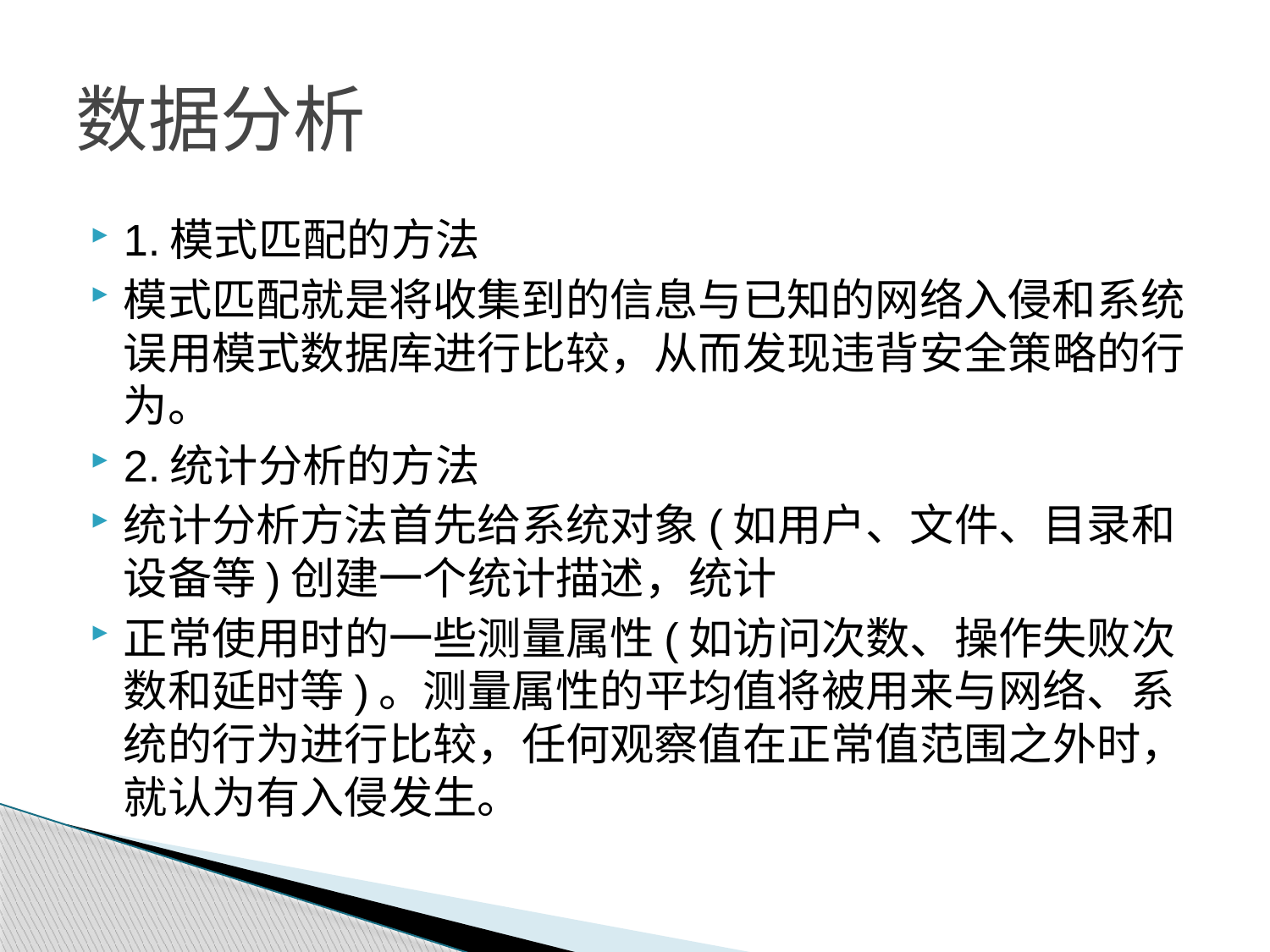

# 数据分析
1.模式匹配的方法
模式匹配就是将收集到的信息与已知的网络入侵和系统误用模式数据库进行比较，从而发现违背安全策略的行为。
2.统计分析的方法
统计分析方法首先给系统对象(如用户、文件、目录和设备等)创建一个统计描述，统计
正常使用时的一些测量属性(如访问次数、操作失败次数和延时等)。测量属性的平均值将被用来与网络、系统的行为进行比较，任何观察值在正常值范围之外时，就认为有入侵发生。